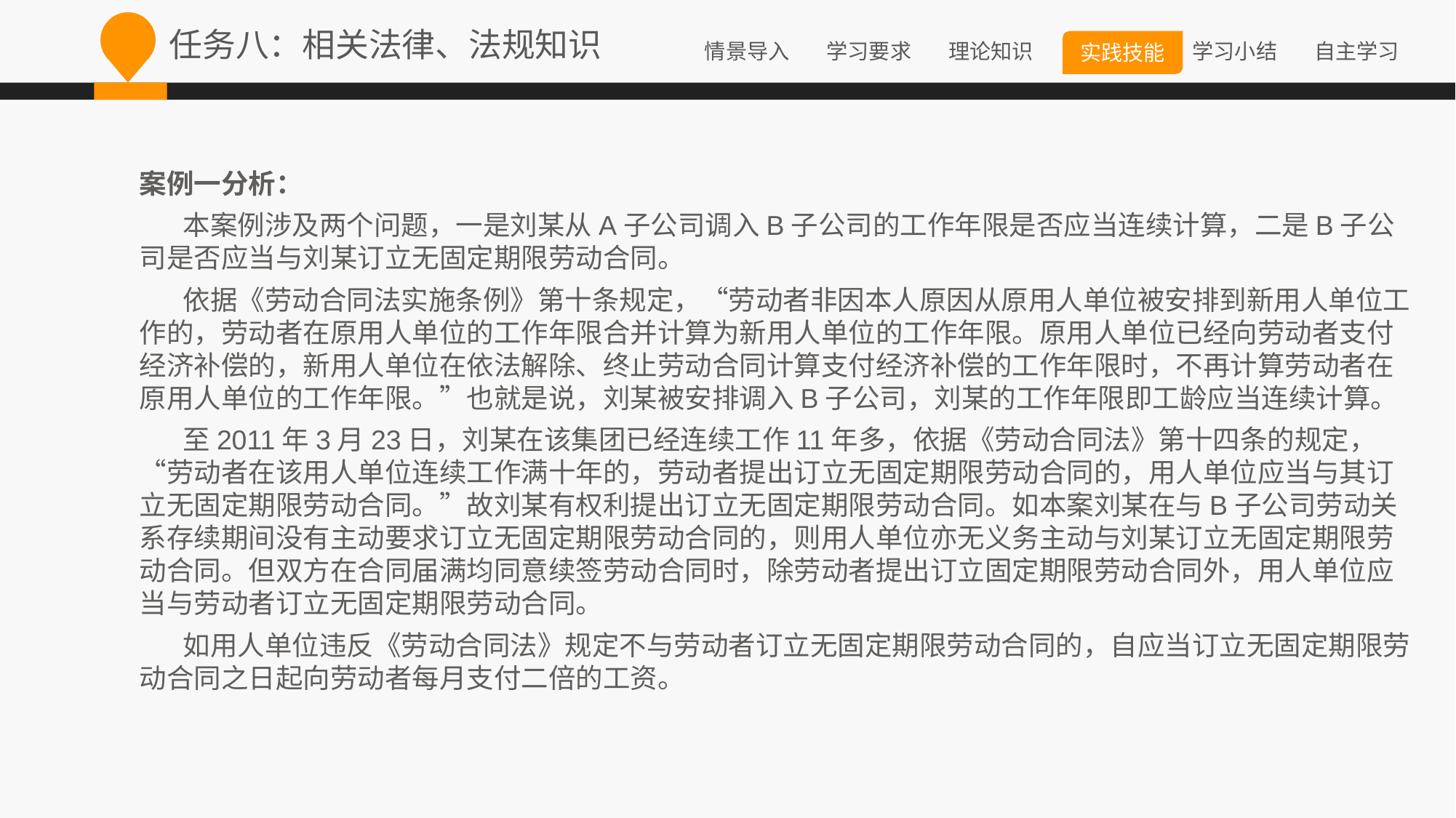

任务八：相关法律、法规知识
案例一分析：
      本案例涉及两个问题，一是刘某从A子公司调入B子公司的工作年限是否应当连续计算，二是B子公司是否应当与刘某订立无固定期限劳动合同。
      依据《劳动合同法实施条例》第十条规定，“劳动者非因本人原因从原用人单位被安排到新用人单位工作的，劳动者在原用人单位的工作年限合并计算为新用人单位的工作年限。原用人单位已经向劳动者支付经济补偿的，新用人单位在依法解除、终止劳动合同计算支付经济补偿的工作年限时，不再计算劳动者在原用人单位的工作年限。”也就是说，刘某被安排调入B子公司，刘某的工作年限即工龄应当连续计算。
      至2011年3月23日，刘某在该集团已经连续工作11年多，依据《劳动合同法》第十四条的规定，“劳动者在该用人单位连续工作满十年的，劳动者提出订立无固定期限劳动合同的，用人单位应当与其订立无固定期限劳动合同。”故刘某有权利提出订立无固定期限劳动合同。如本案刘某在与B子公司劳动关系存续期间没有主动要求订立无固定期限劳动合同的，则用人单位亦无义务主动与刘某订立无固定期限劳动合同。但双方在合同届满均同意续签劳动合同时，除劳动者提出订立固定期限劳动合同外，用人单位应当与劳动者订立无固定期限劳动合同。
      如用人单位违反《劳动合同法》规定不与劳动者订立无固定期限劳动合同的，自应当订立无固定期限劳动合同之日起向劳动者每月支付二倍的工资。